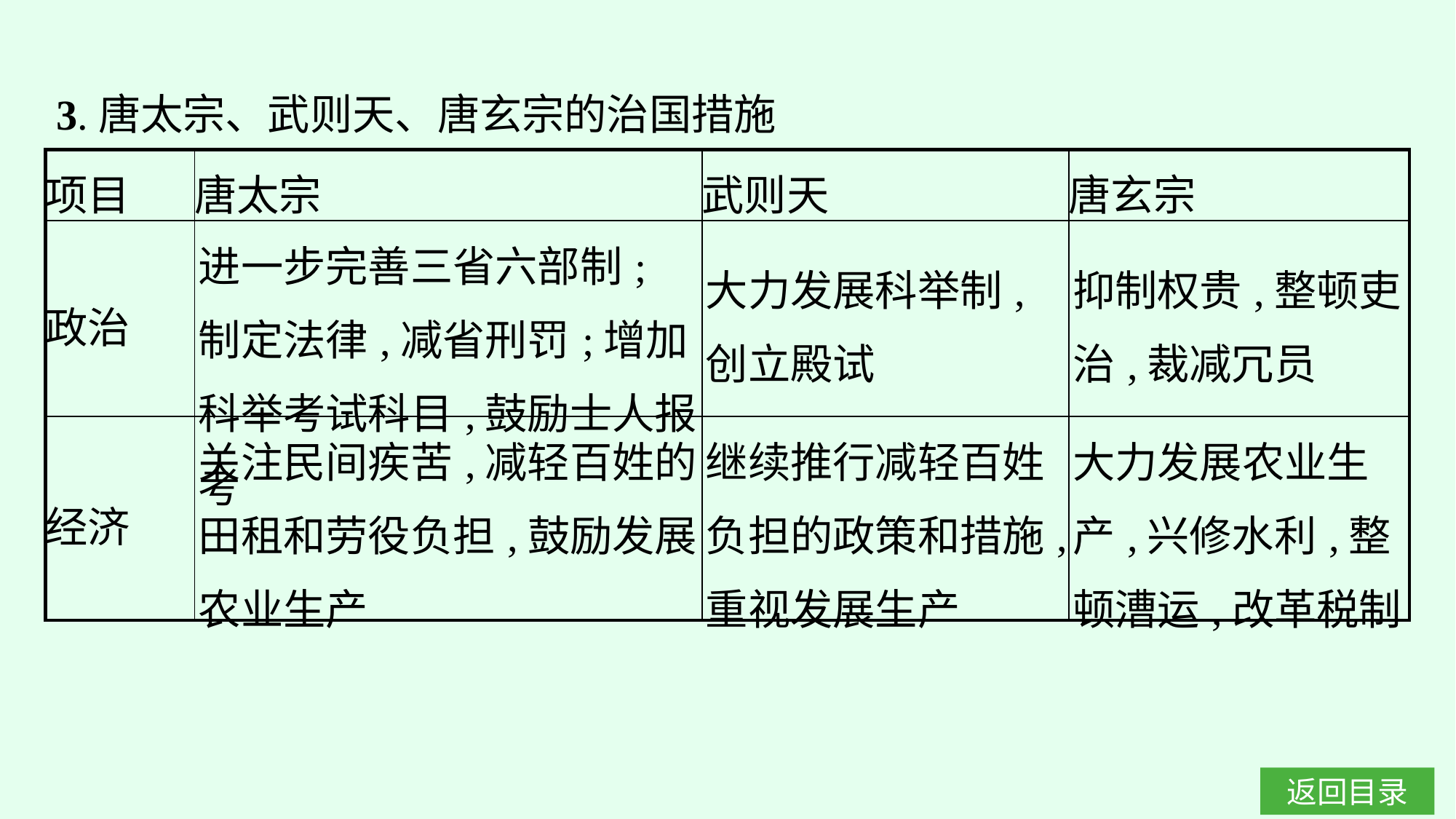

3.唐太宗、武则天、唐玄宗的治国措施
| 项目 | 唐太宗 | 武则天 | 唐玄宗 |
| --- | --- | --- | --- |
| 政治 | 进一步完善三省六部制;制定法律,减省刑罚;增加科举考试科目,鼓励士人报考 | 大力发展科举制,创立殿试 | 抑制权贵,整顿吏治,裁减冗员 |
| 经济 | 关注民间疾苦,减轻百姓的田租和劳役负担,鼓励发展农业生产 | 继续推行减轻百姓负担的政策和措施,重视发展生产 | 大力发展农业生产,兴修水利,整顿漕运,改革税制 |